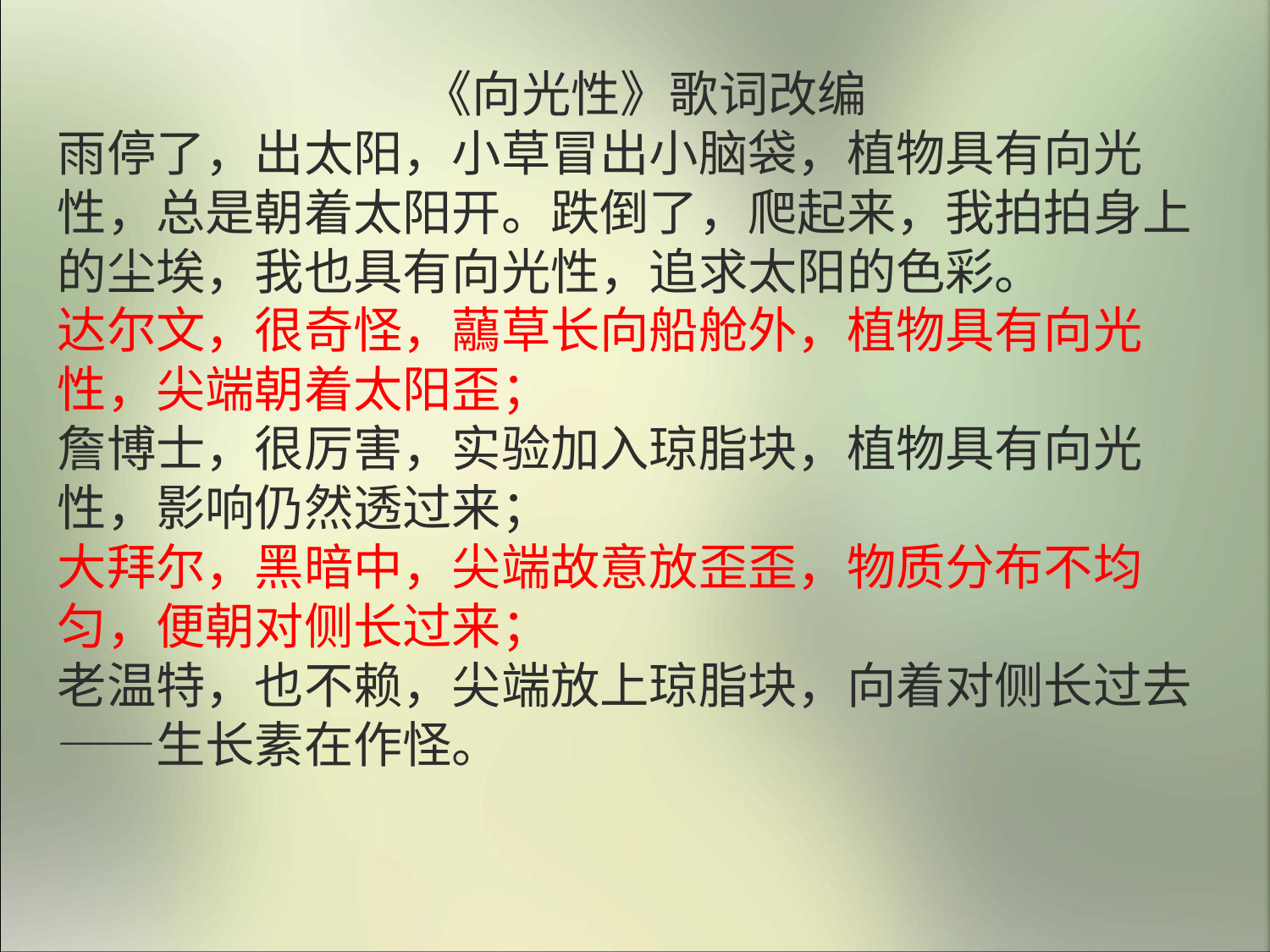

《向光性》歌词改编
雨停了，出太阳，小草冒出小脑袋，植物具有向光性，总是朝着太阳开。跌倒了，爬起来，我拍拍身上的尘埃，我也具有向光性，追求太阳的色彩。
达尔文，很奇怪，虉草长向船舱外，植物具有向光性，尖端朝着太阳歪；
詹博士，很厉害，实验加入琼脂块，植物具有向光性，影响仍然透过来；
大拜尔，黑暗中，尖端故意放歪歪，物质分布不均匀，便朝对侧长过来；
老温特，也不赖，尖端放上琼脂块，向着对侧长过去——生长素在作怪。